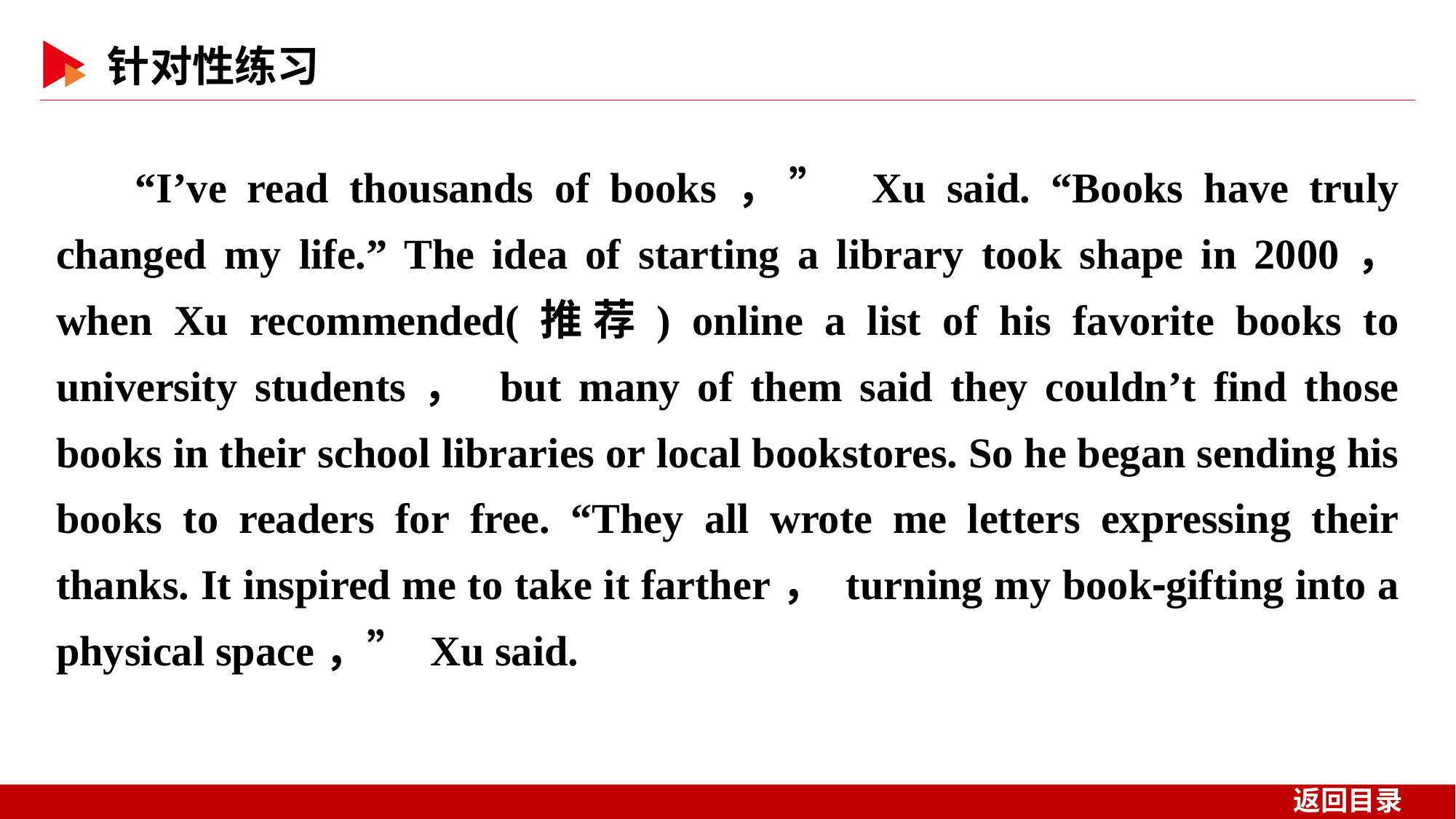

“I’ve read thousands of books，” Xu said. “Books have truly changed my life.” The idea of starting a library took shape in 2000， when Xu recommended(推荐) online a list of his favorite books to university students， but many of them said they couldn’t find those books in their school libraries or local bookstores. So he began sending his books to readers for free. “They all wrote me letters expressing their thanks. It inspired me to take it farther， turning my book⁃gifting into a physical space，” Xu said.